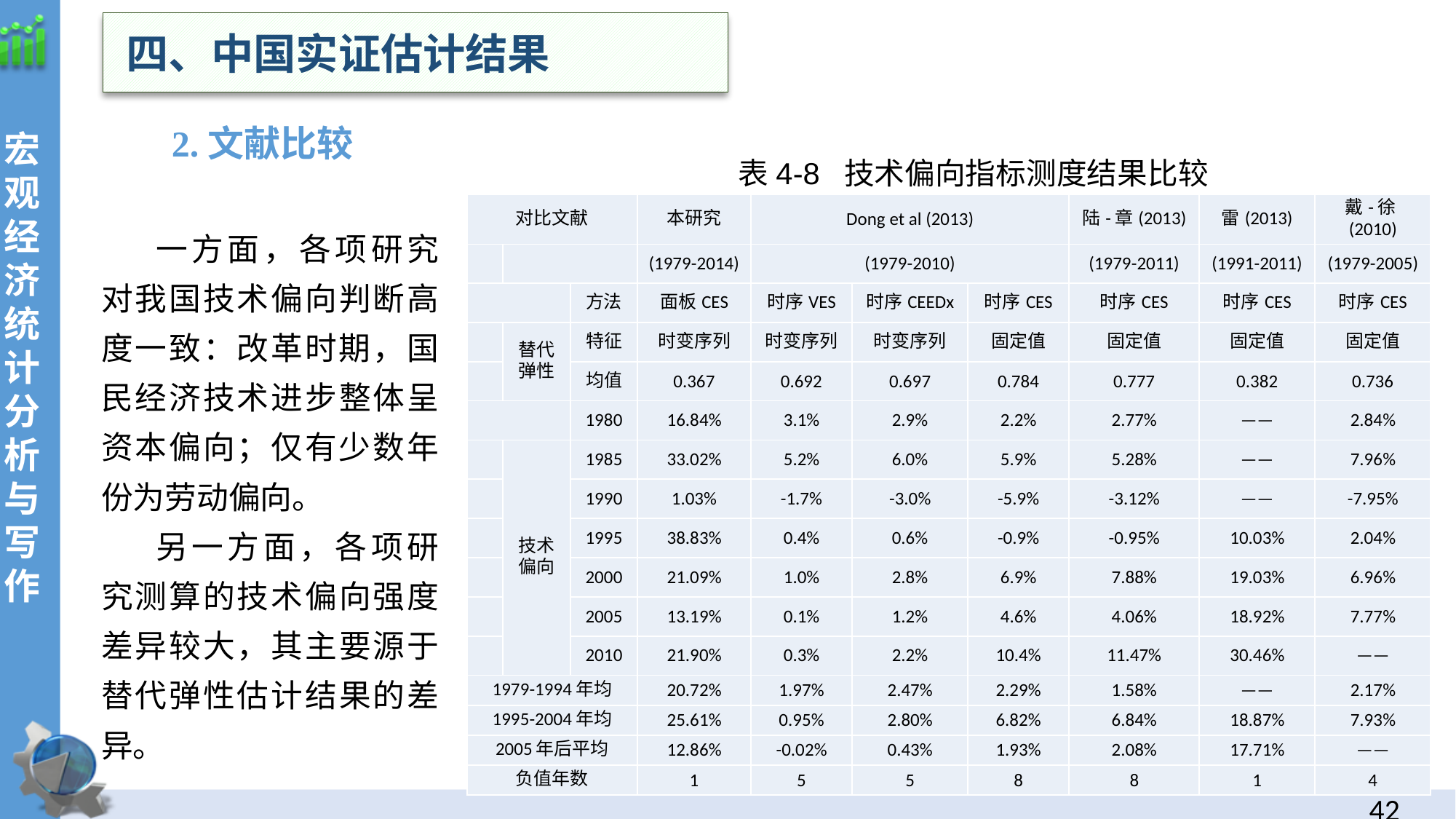

四、中国实证估计结果
  2.文献比较

表4-8  技术偏向指标测度结果比较

| 对比文献 |  |  | 本研究 | Dong et al (2013) |  |  | 陆-章(2013) | 雷(2013) | 戴-徐(2010) |
| --- | --- | --- | --- | --- | --- | --- | --- | --- | --- |
|  |  |  | (1979-2014) | (1979-2010) |  |  | (1979-2011) | (1991-2011) | (1979-2005) |
|  |  | 方法 | 面板CES | 时序VES | 时序CEEDx | 时序CES | 时序CES | 时序CES | 时序CES |
|  | 替代 弹性 | 特征 | 时变序列 | 时变序列 | 时变序列 | 固定值 | 固定值 | 固定值 | 固定值 |
|  |  | 均值 | 0.367 | 0.692 | 0.697 | 0.784 | 0.777 | 0.382 | 0.736 |
|  |  | 1980 | 16.84% | 3.1% | 2.9% | 2.2% | 2.77% | —— | 2.84% |
|  | 技术 偏向 | 1985 | 33.02% | 5.2% | 6.0% | 5.9% | 5.28% | —— | 7.96% |
|  |  | 1990 | 1.03% | -1.7% | -3.0% | -5.9% | -3.12% | —— | -7.95% |
|  |  | 1995 | 38.83% | 0.4% | 0.6% | -0.9% | -0.95% | 10.03% | 2.04% |
|  |  | 2000 | 21.09% | 1.0% | 2.8% | 6.9% | 7.88% | 19.03% | 6.96% |
|  |  | 2005 | 13.19% | 0.1% | 1.2% | 4.6% | 4.06% | 18.92% | 7.77% |
|  |  | 2010 | 21.90% | 0.3% | 2.2% | 10.4% | 11.47% | 30.46% | —— |
| 1979-1994年均 |  |  | 20.72% | 1.97% | 2.47% | 2.29% | 1.58% | —— | 2.17% |
| 1995-2004年均 |  |  | 25.61% | 0.95% | 2.80% | 6.82% | 6.84% | 18.87% | 7.93% |
| 2005年后平均 |  |  | 12.86% | -0.02% | 0.43% | 1.93% | 2.08% | 17.71% | —— |
| 负值年数 |  |  | 1 | 5 | 5 | 8 | 8 | 1 | 4 |
一方面，各项研究对我国技术偏向判断高度一致：改革时期，国民经济技术进步整体呈资本偏向；仅有少数年份为劳动偏向。
另一方面，各项研究测算的技术偏向强度差异较大，其主要源于替代弹性估计结果的差异。

42